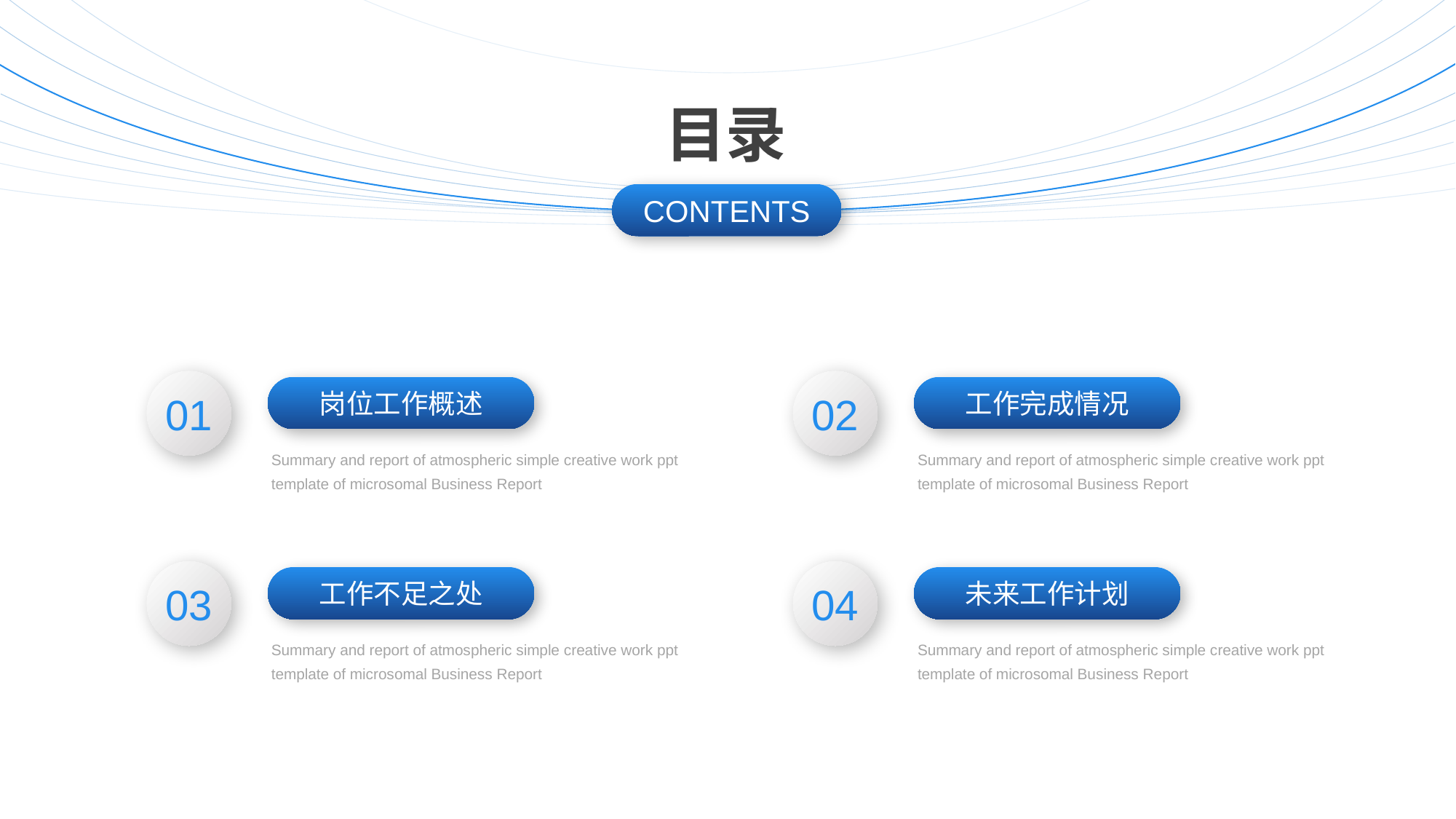

目录
CONTENTS
01
02
岗位工作概述
工作完成情况
Summary and report of atmospheric simple creative work ppt template of microsomal Business Report
Summary and report of atmospheric simple creative work ppt template of microsomal Business Report
03
04
工作不足之处
未来工作计划
Summary and report of atmospheric simple creative work ppt template of microsomal Business Report
Summary and report of atmospheric simple creative work ppt template of microsomal Business Report